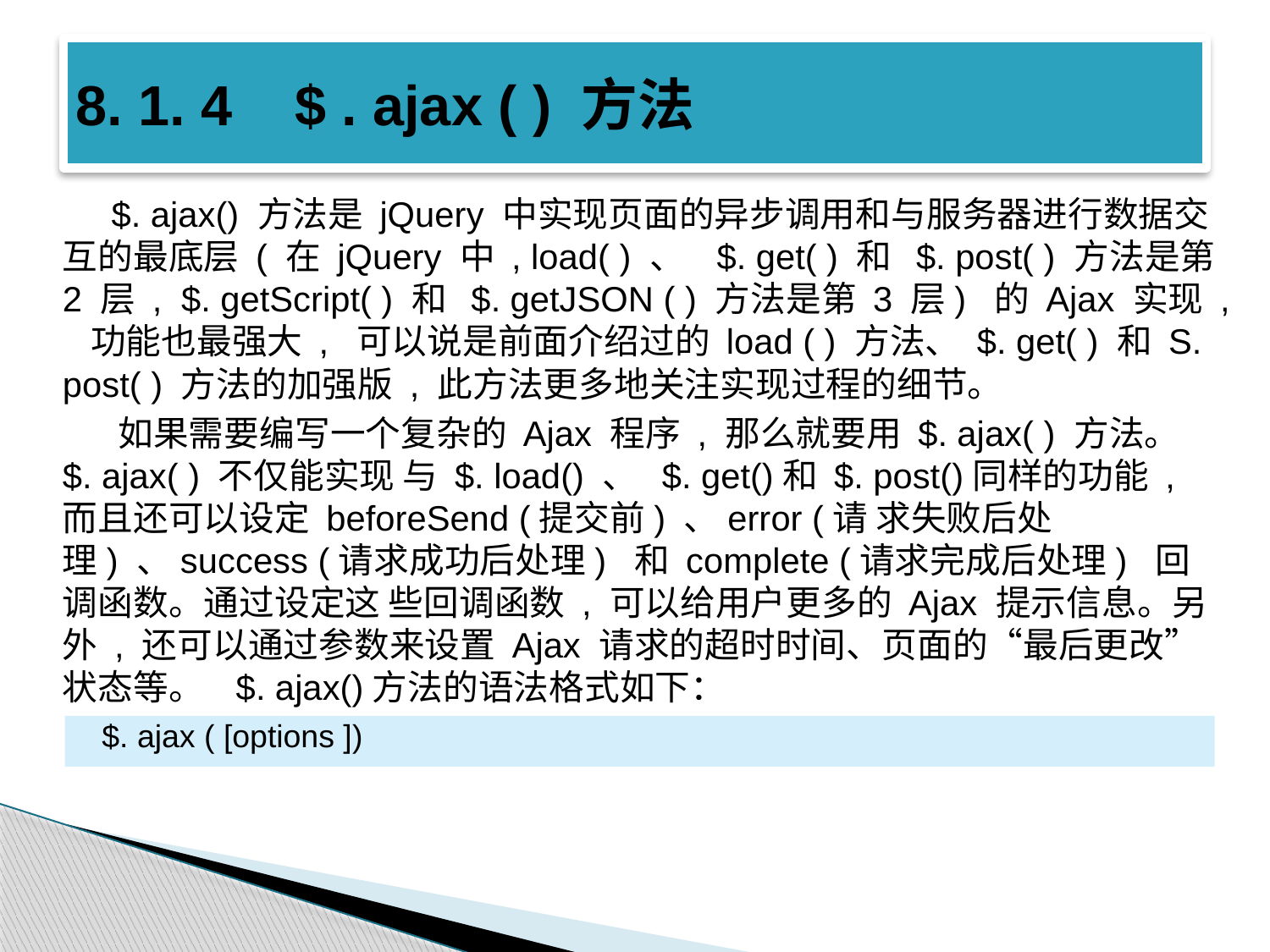

# 8. 1. 4    $ . ajax ( ) 方法
     $. ajax() 方法是 jQuery 中实现页面的异步调用和与服务器进行数据交互的最底层 ( 在 jQuery 中 , load( ) 、   $. get( ) 和  $. post( ) 方法是第 2 层 ,  $. getScript( ) 和  $. getJSON ( ) 方法是第 3 层)  的 Ajax 实现 ,  功能也最强大 ,  可以说是前面介绍过的 load ( ) 方法、 $. get( ) 和 S. post( ) 方法的加强版 , 此方法更多地关注实现过程的细节。
      如果需要编写一个复杂的 Ajax 程序 , 那么就要用 $. ajax( ) 方法。   $. ajax( ) 不仅能实现 与 $. load() 、  $. get()和 $. post()同样的功能 , 而且还可以设定 beforeSend (提交前) 、error (请 求失败后处理) 、success (请求成功后处理)  和 complete (请求完成后处理)  回调函数。通过设定这 些回调函数 , 可以给用户更多的 Ajax 提示信息。另外 , 还可以通过参数来设置 Ajax 请求的超时时间、页面的“最后更改”  状态等。   $. ajax()方法的语法格式如下：
$. ajax ( [options ])